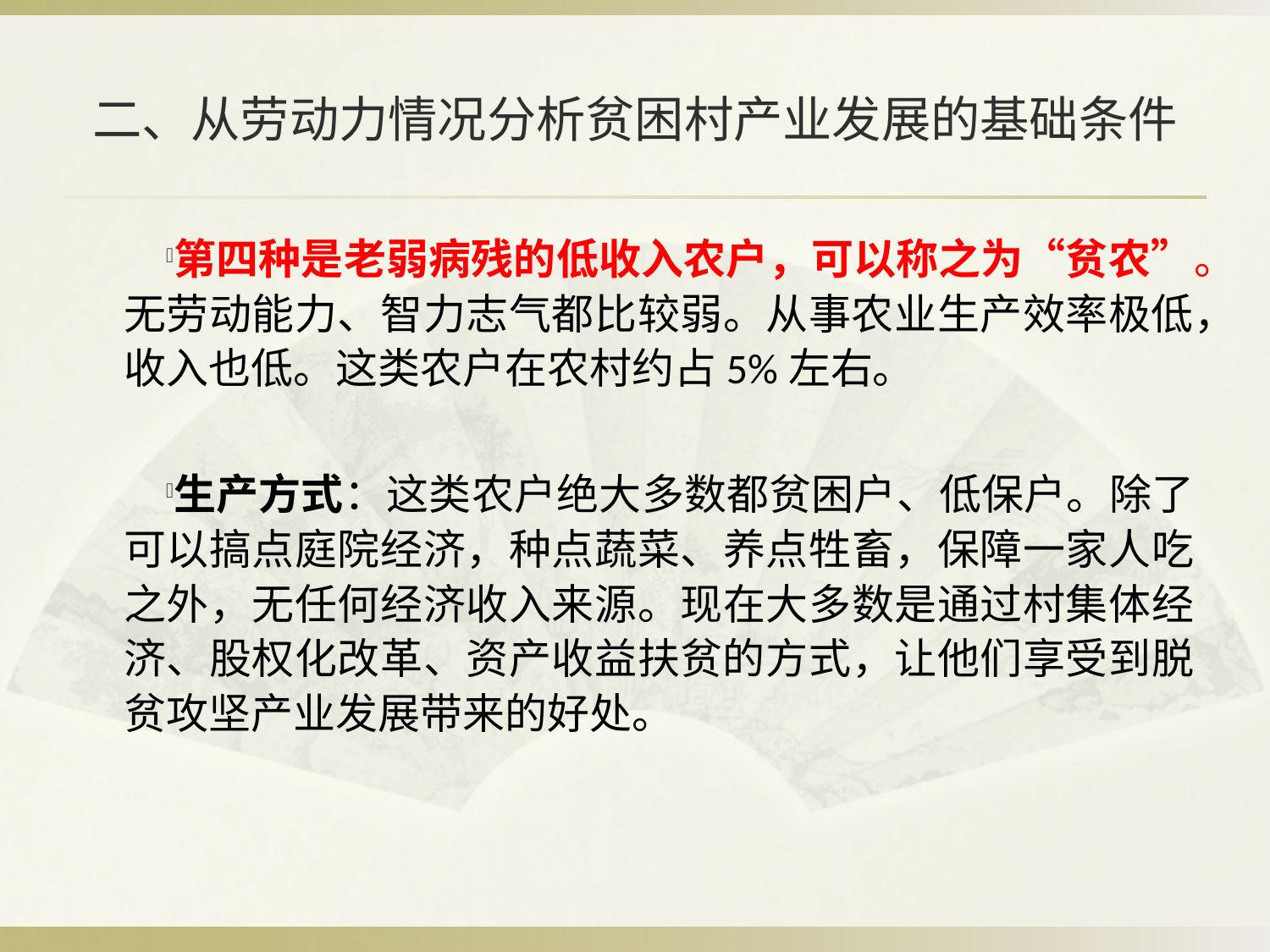

# 二、从劳动力情况分析贫困村产业发展的基础条件
第四种是老弱病残的低收入农户，可以称之为“贫农”。无劳动能力、智力志气都比较弱。从事农业生产效率极低，收入也低。这类农户在农村约占5%左右。

生产方式：这类农户绝大多数都贫困户、低保户。除了可以搞点庭院经济，种点蔬菜、养点牲畜，保障一家人吃之外，无任何经济收入来源。现在大多数是通过村集体经济、股权化改革、资产收益扶贫的方式，让他们享受到脱贫攻坚产业发展带来的好处。